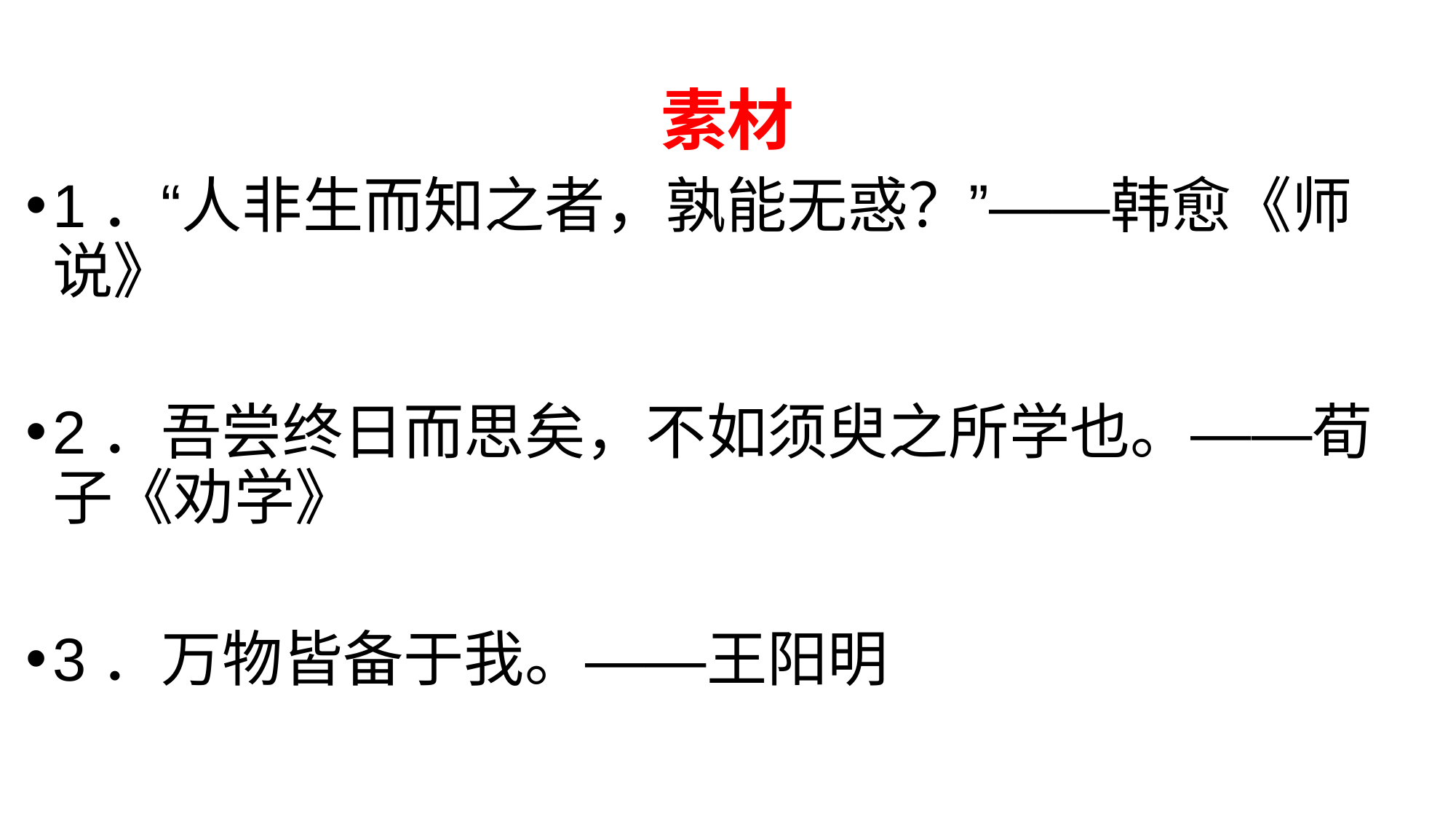

# 素材
1．“人非生而知之者，孰能无惑？”——韩愈《师说》

2．吾尝终日而思矣，不如须臾之所学也。——荀子《劝学》

3．万物皆备于我。——王阳明